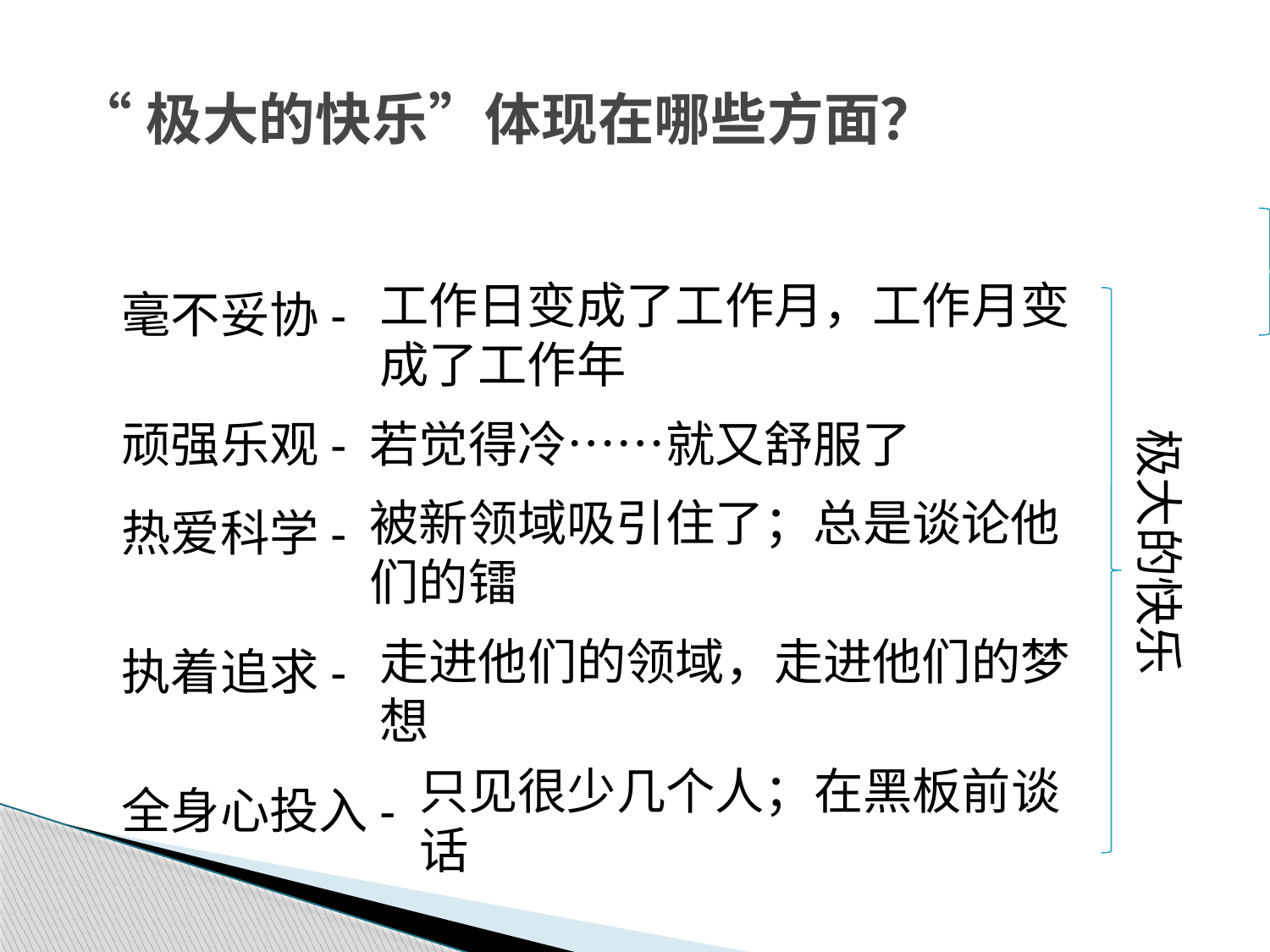

# “极大的快乐”体现在哪些方面？

工作日变成了工作月，工作月变成了工作年
毫不妥协-

顽强乐观-
若觉得冷……就又舒服了
极大的快乐
被新领域吸引住了；总是谈论他们的镭
热爱科学-
走进他们的领域，走进他们的梦想
执着追求-
只见很少几个人；在黑板前谈话
全身心投入-